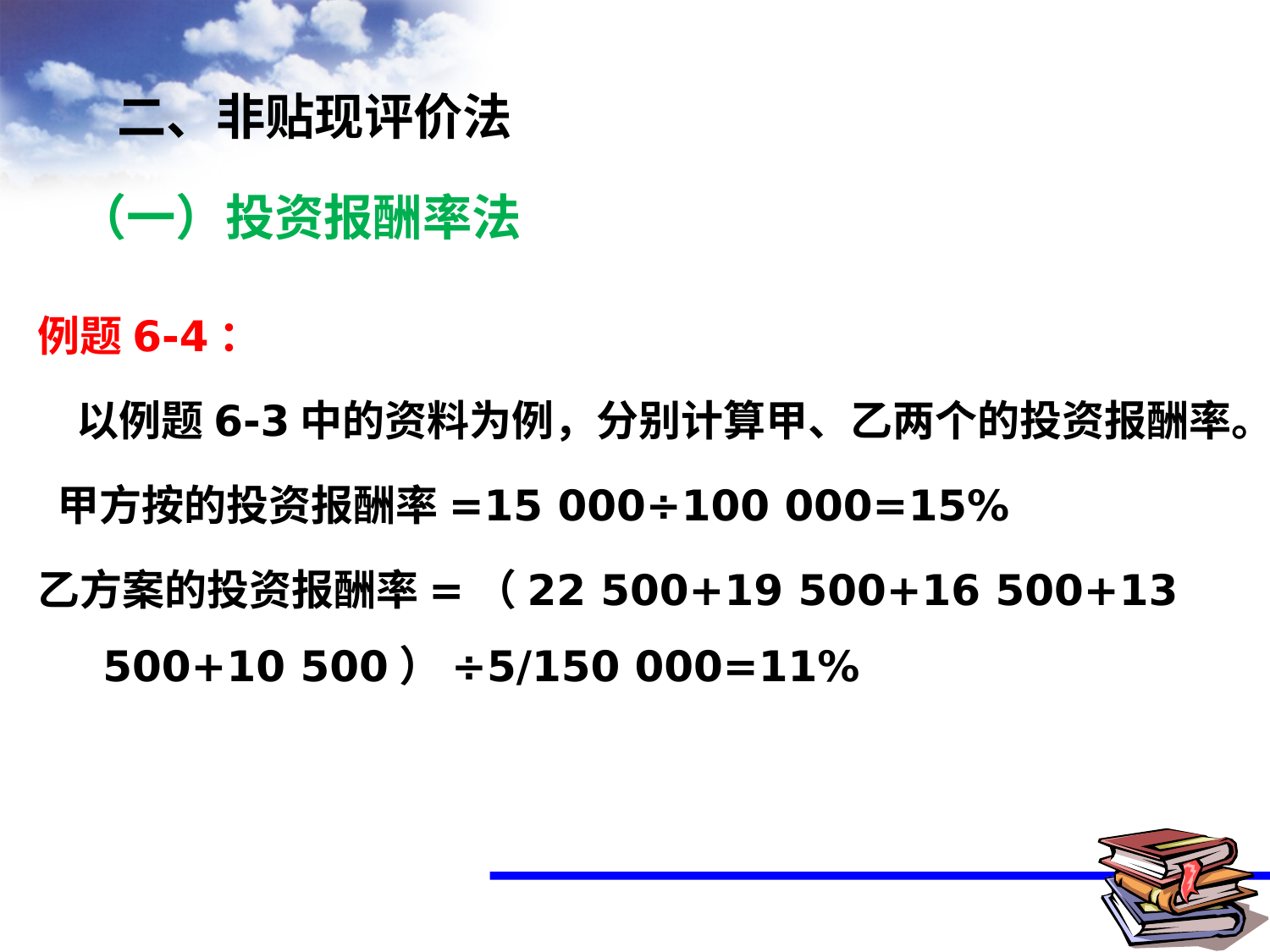

二、非贴现评价法
# （一）投资报酬率法
例题6-4：
   以例题6-3中的资料为例，分别计算甲、乙两个的投资报酬率。
 甲方按的投资报酬率=15 000÷100 000=15%
乙方案的投资报酬率=（22 500+19 500+16 500+13 500+10 500）÷5/150 000=11%